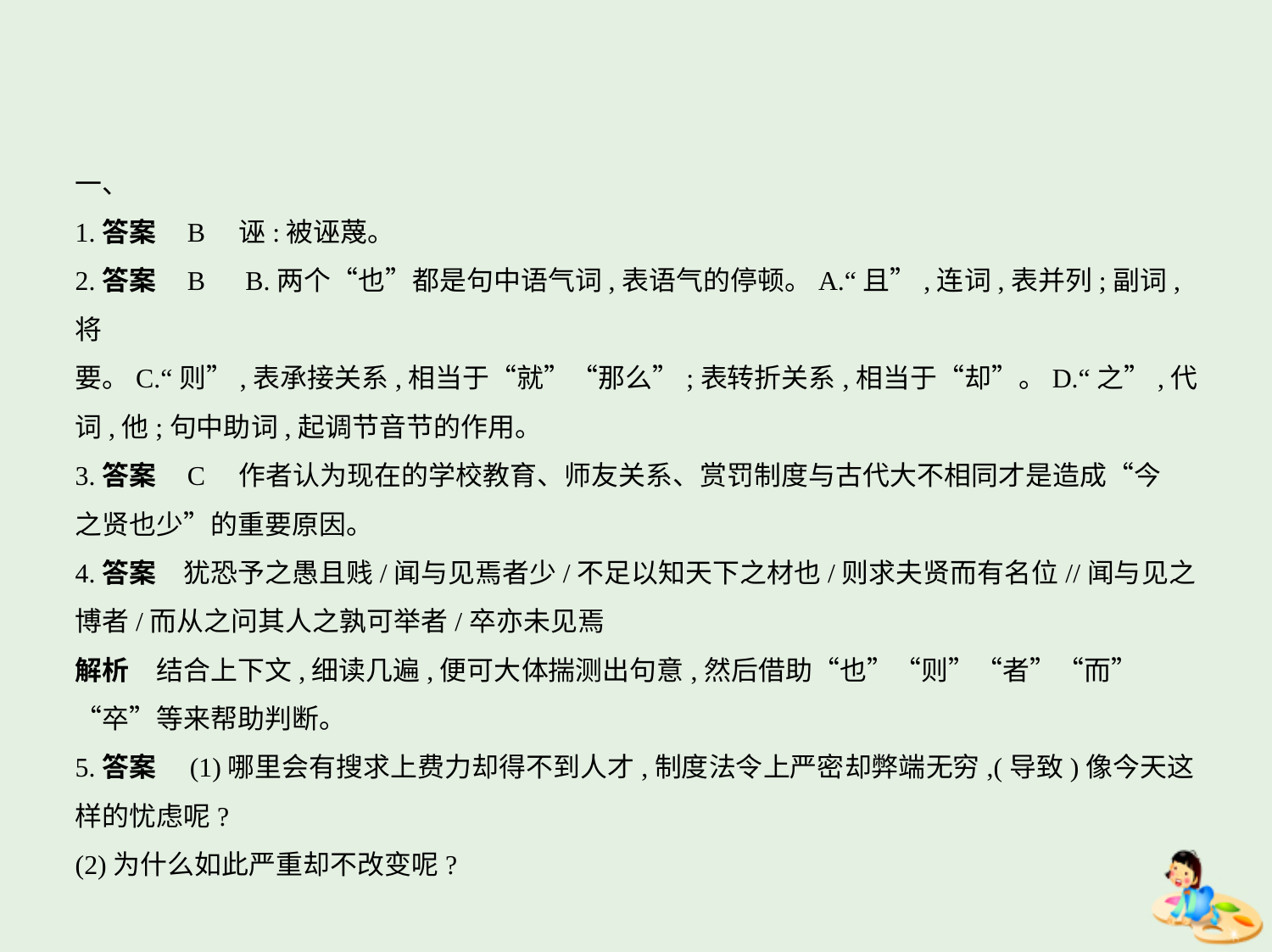

一、
1.答案    B　诬:被诬蔑。
2.答案    B　B.两个“也”都是句中语气词,表语气的停顿。A.“且”,连词,表并列;副词,将
要。C.“则”,表承接关系,相当于“就”“那么”;表转折关系,相当于“却”。D.“之”,代
词,他;句中助词,起调节音节的作用。
3.答案    C　作者认为现在的学校教育、师友关系、赏罚制度与古代大不相同才是造成“今
之贤也少”的重要原因。
4.答案　犹恐予之愚且贱/闻与见焉者少/不足以知天下之材也/则求夫贤而有名位//闻与见之
博者/而从之问其人之孰可举者/卒亦未见焉
解析　结合上下文,细读几遍,便可大体揣测出句意,然后借助“也”“则”“者”“而”
“卒”等来帮助判断。
5.答案　(1)哪里会有搜求上费力却得不到人才,制度法令上严密却弊端无穷,(导致)像今天这
样的忧虑呢?
(2)为什么如此严重却不改变呢?